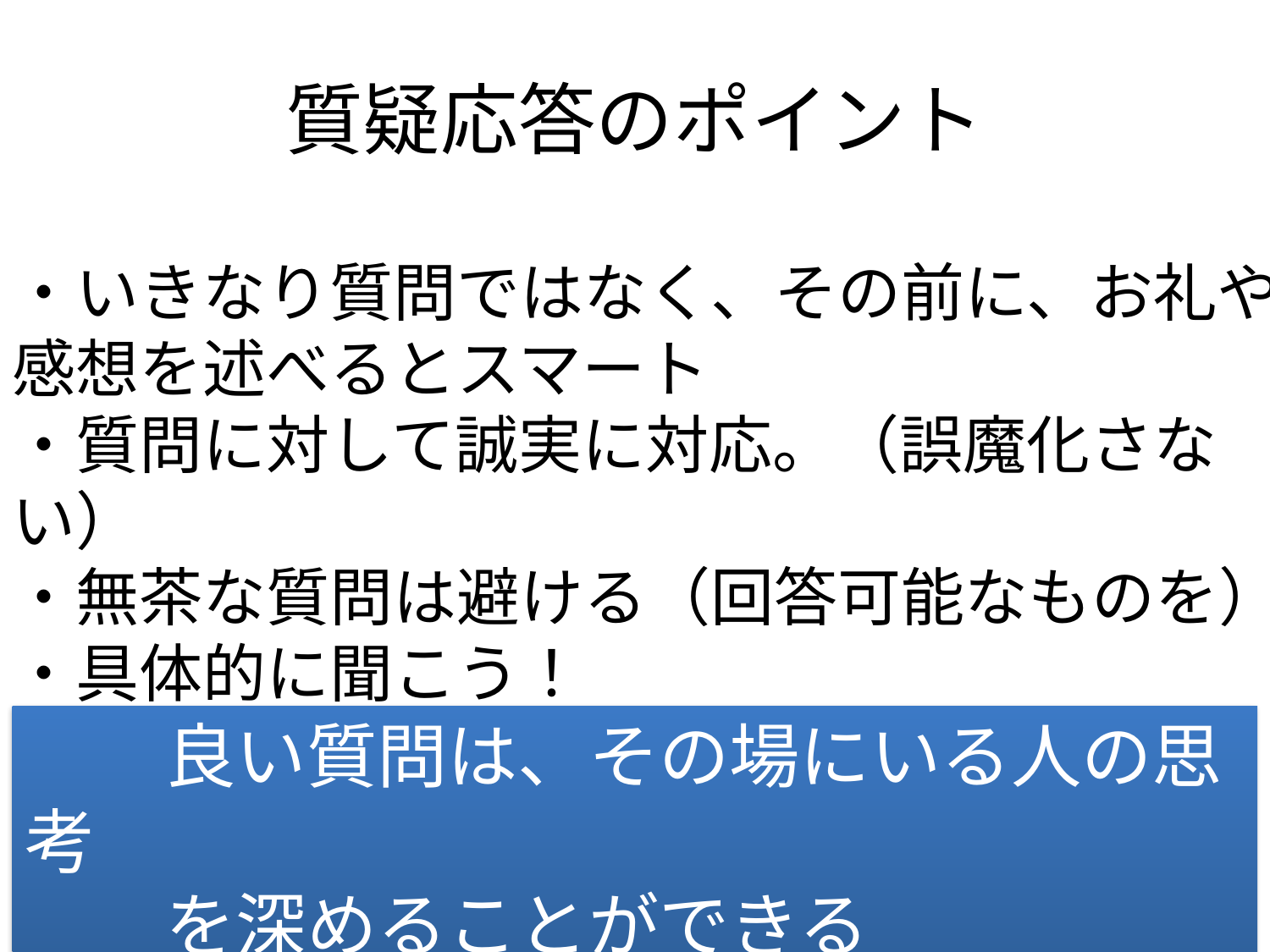

# 質疑応答のポイント
・いきなり質問ではなく、その前に、お礼や感想を述べるとスマート
・質問に対して誠実に対応。（誤魔化さない）
・無茶な質問は避ける（回答可能なものを）
・具体的に聞こう！

　　良い質問は、その場にいる人の思考
　　を深めることができる